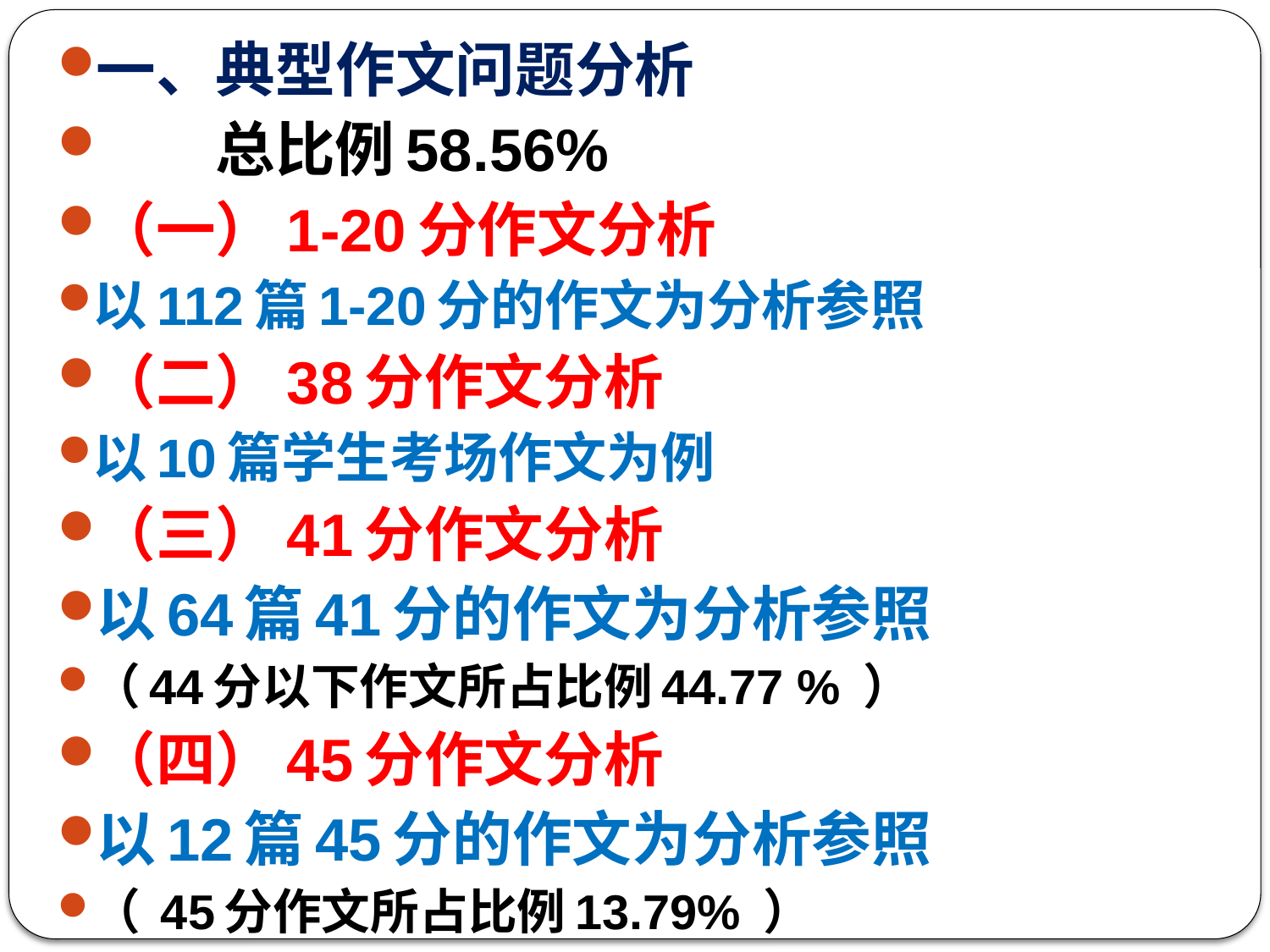

一、典型作文问题分析
        总比例58.56%
（一）1-20分作文分析
以112篇1-20分的作文为分析参照
（二）38分作文分析
以10篇学生考场作文为例
（三）41分作文分析
以64篇41分的作文为分析参照
（44分以下作文所占比例44.77 % ）
（四）45分作文分析
以12篇45分的作文为分析参照
（ 45分作文所占比例13.79% ）